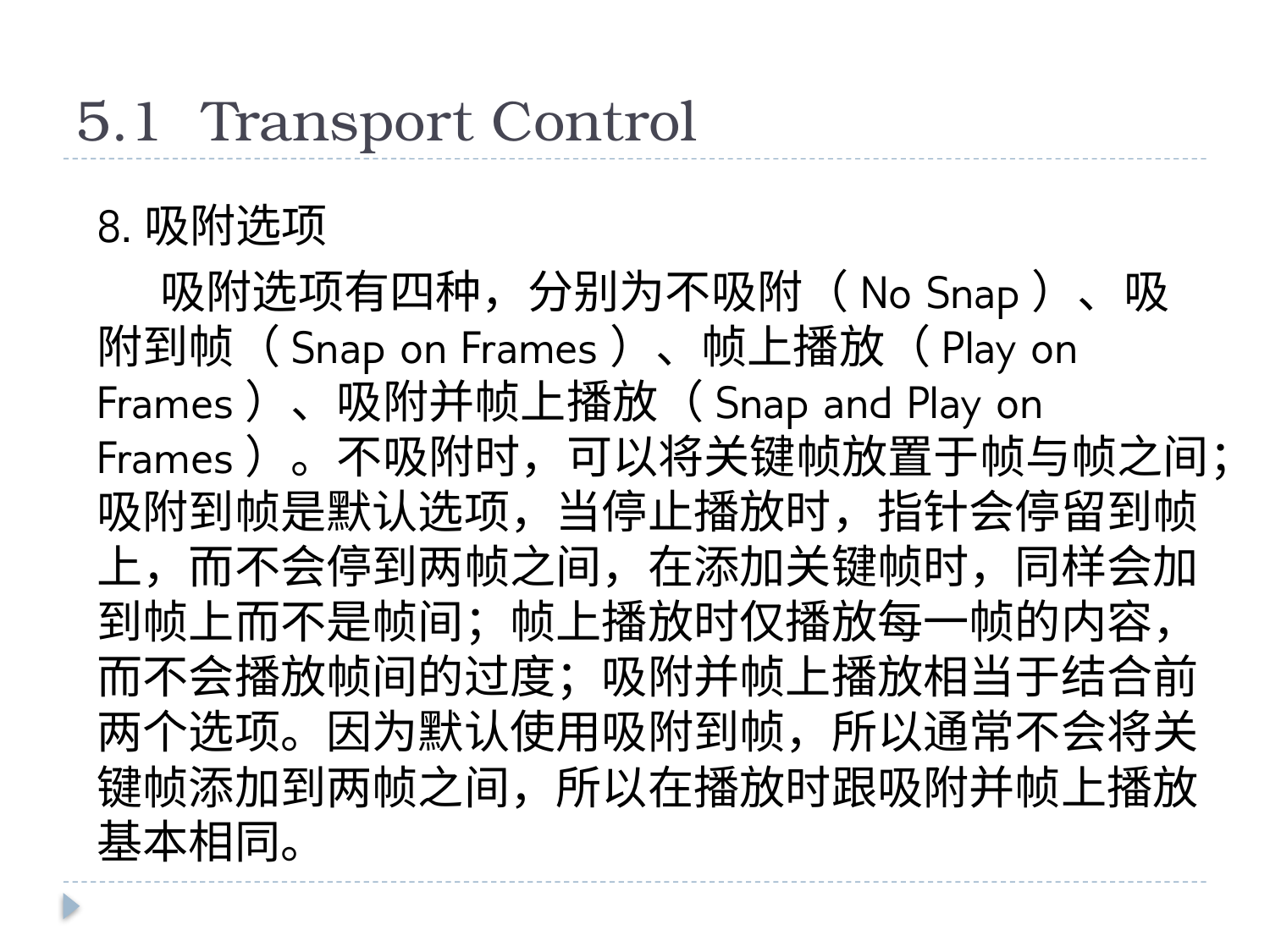

# 5.1	Transport Control

8.吸附选项
吸附选项有四种，分别为不吸附（No Snap）、吸附到帧（Snap on Frames）、帧上播放（Play on Frames）、吸附并帧上播放（Snap and Play on Frames）。不吸附时，可以将关键帧放置于帧与帧之间；吸附到帧是默认选项，当停止播放时，指针会停留到帧上，而不会停到两帧之间，在添加关键帧时，同样会加到帧上而不是帧间；帧上播放时仅播放每一帧的内容，而不会播放帧间的过度；吸附并帧上播放相当于结合前两个选项。因为默认使用吸附到帧，所以通常不会将关键帧添加到两帧之间，所以在播放时跟吸附并帧上播放基本相同。